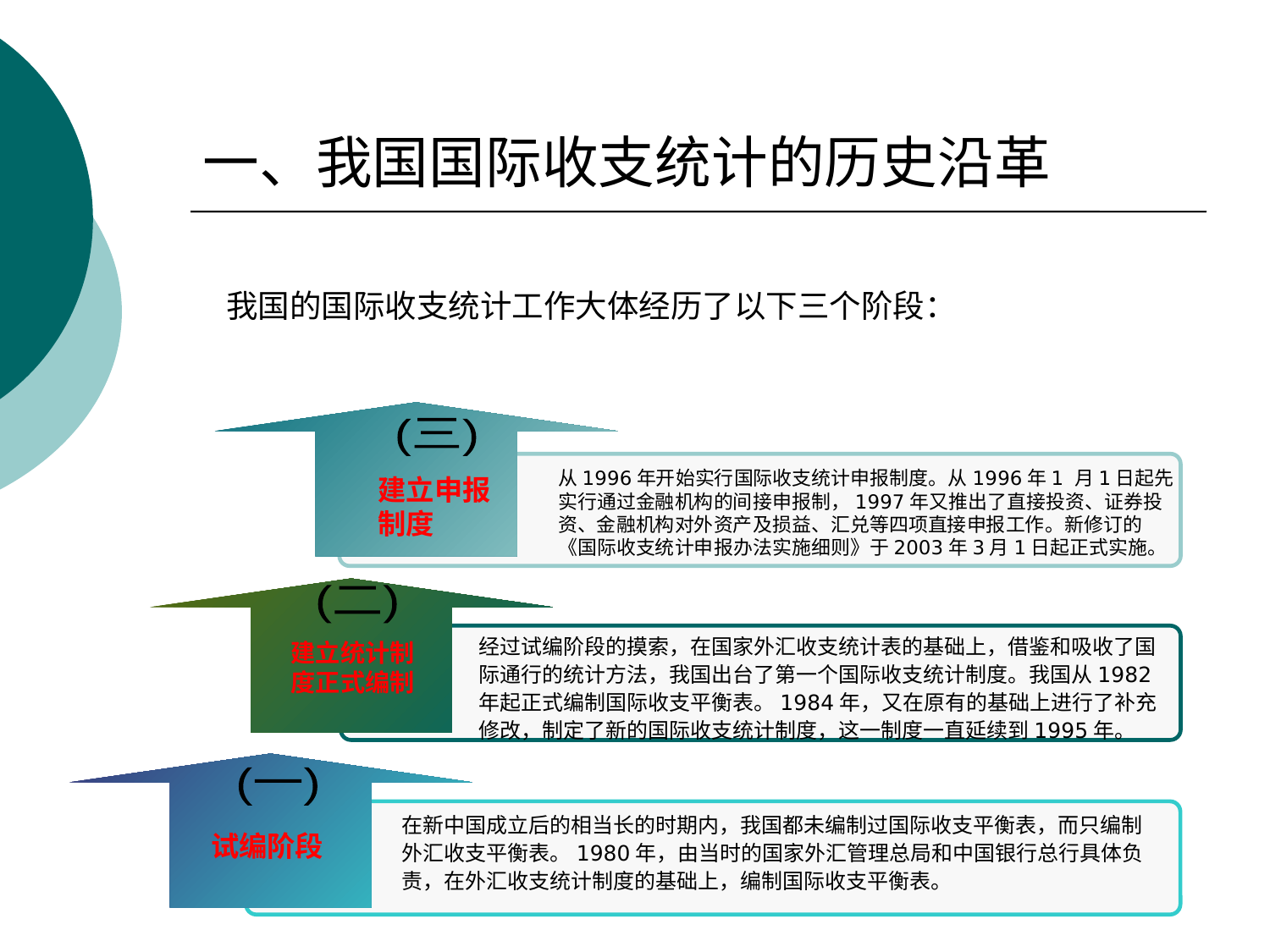

# 一、我国国际收支统计的历史沿革
我国的国际收支统计工作大体经历了以下三个阶段：

(三)

从1996年开始实行国际收支统计申报制度。从1996年1 月1日起先实行通过金融机构的间接申报制，1997年又推出了直接投资、证券投资、金融机构对外资产及损益、汇兑等四项直接申报工作。新修订的《国际收支统计申报办法实施细则》于2003年3月1日起正式实施。

建立申报制度

(二)
经过试编阶段的摸索，在国家外汇收支统计表的基础上，借鉴和吸收了国际通行的统计方法，我国出台了第一个国际收支统计制度。我国从1982年起正式编制国际收支平衡表。1984年，又在原有的基础上进行了补充修改，制定了新的国际收支统计制度，这一制度一直延续到1995年。

建立统计制度正式编制

(一)

在新中国成立后的相当长的时期内，我国都未编制过国际收支平衡表，而只编制外汇收支平衡表。1980年，由当时的国家外汇管理总局和中国银行总行具体负责，在外汇收支统计制度的基础上，编制国际收支平衡表。
试编阶段